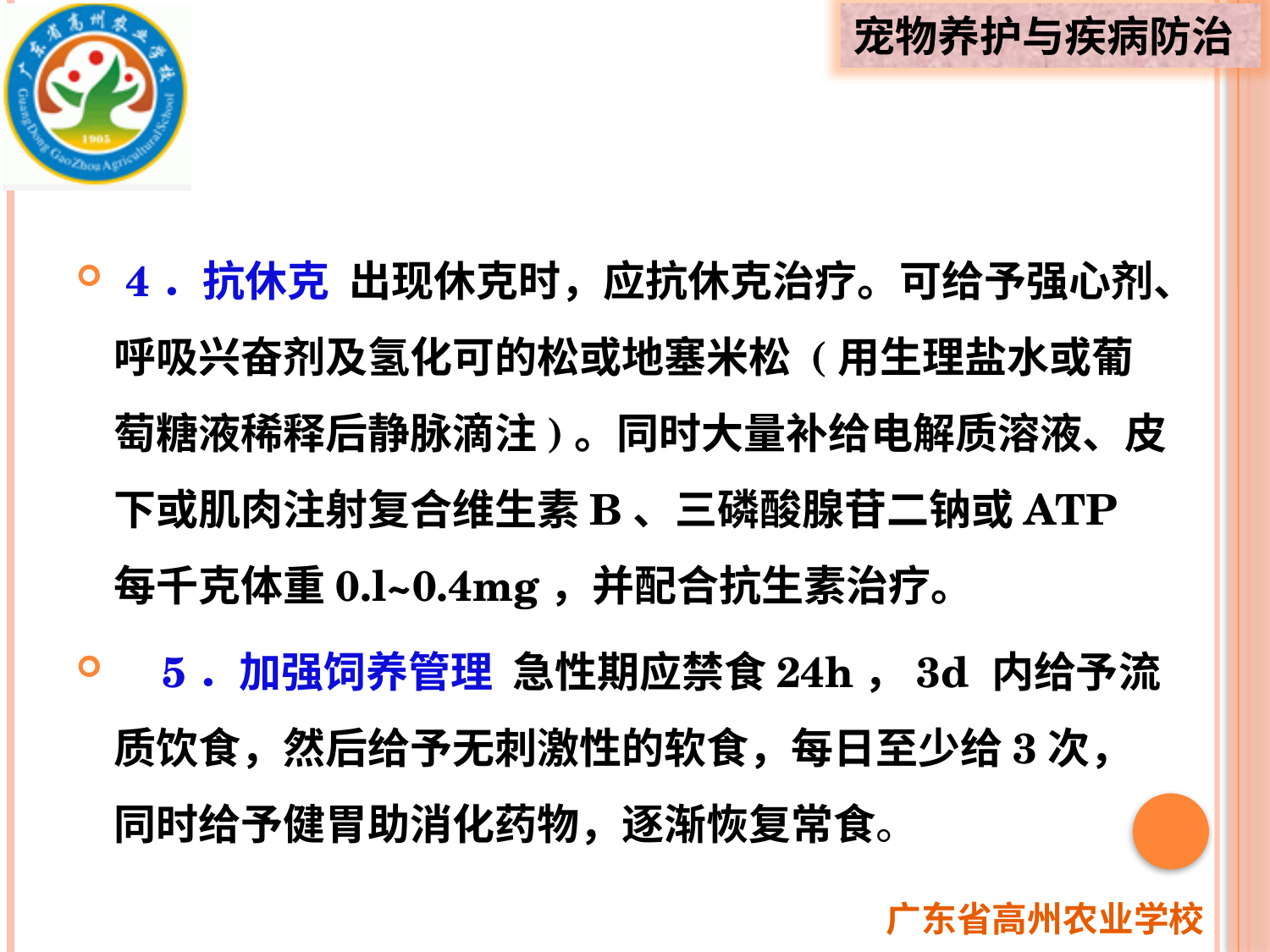

4．抗休克  出现休克时，应抗休克治疗。可给予强心剂、呼吸兴奋剂及氢化可的松或地塞米松 (用生理盐水或葡萄糖液稀释后静脉滴注)。同时大量补给电解质溶液、皮下或肌肉注射复合维生素B、三磷酸腺苷二钠或ATP 每千克体重0.l~0.4mg，并配合抗生素治疗。
    5．加强饲养管理  急性期应禁食24h，3d 内给予流质饮食，然后给予无刺激性的软食，每日至少给3次，同时给予健胃助消化药物，逐渐恢复常食。